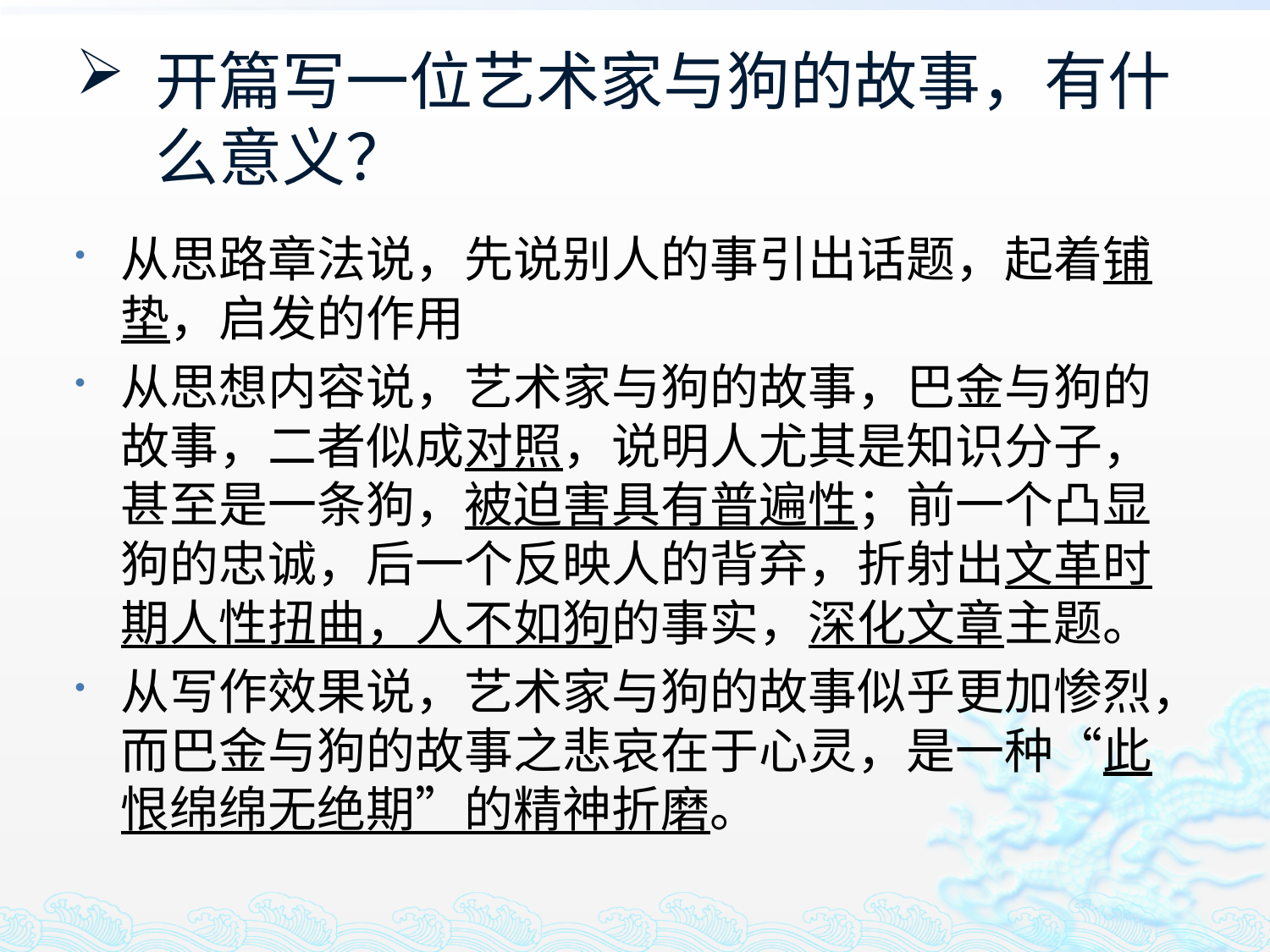

# 开篇写一位艺术家与狗的故事，有什么意义？
从思路章法说，先说别人的事引出话题，起着铺垫，启发的作用
从思想内容说，艺术家与狗的故事，巴金与狗的故事，二者似成对照，说明人尤其是知识分子，甚至是一条狗，被迫害具有普遍性；前一个凸显狗的忠诚，后一个反映人的背弃，折射出文革时期人性扭曲，人不如狗的事实，深化文章主题。
从写作效果说，艺术家与狗的故事似乎更加惨烈，而巴金与狗的故事之悲哀在于心灵，是一种“此恨绵绵无绝期”的精神折磨。